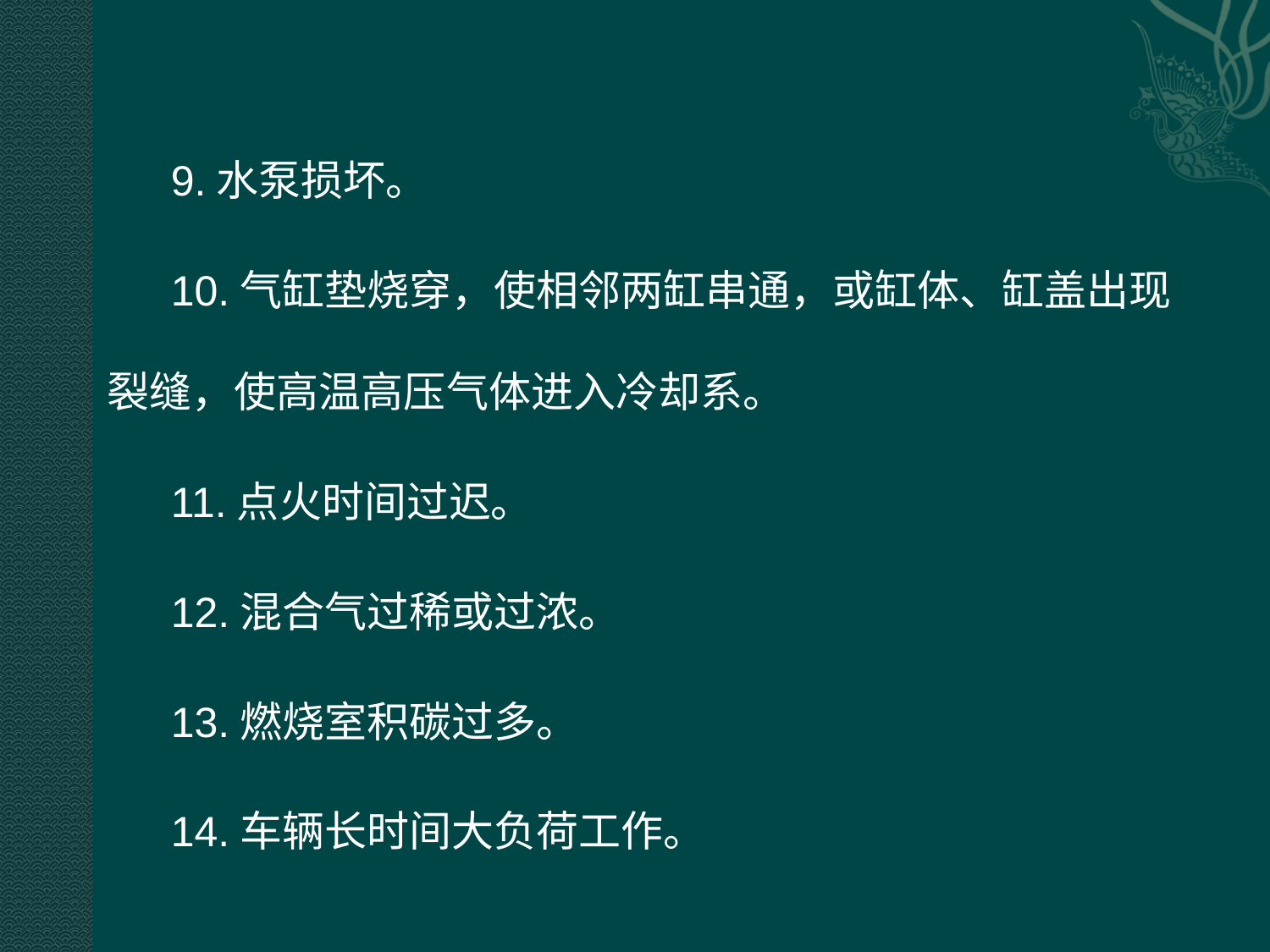

9.水泵损坏。
10.气缸垫烧穿，使相邻两缸串通，或缸体、缸盖出现裂缝，使高温高压气体进入冷却系。
11.点火时间过迟。
12.混合气过稀或过浓。
13.燃烧室积碳过多。
14.车辆长时间大负荷工作。